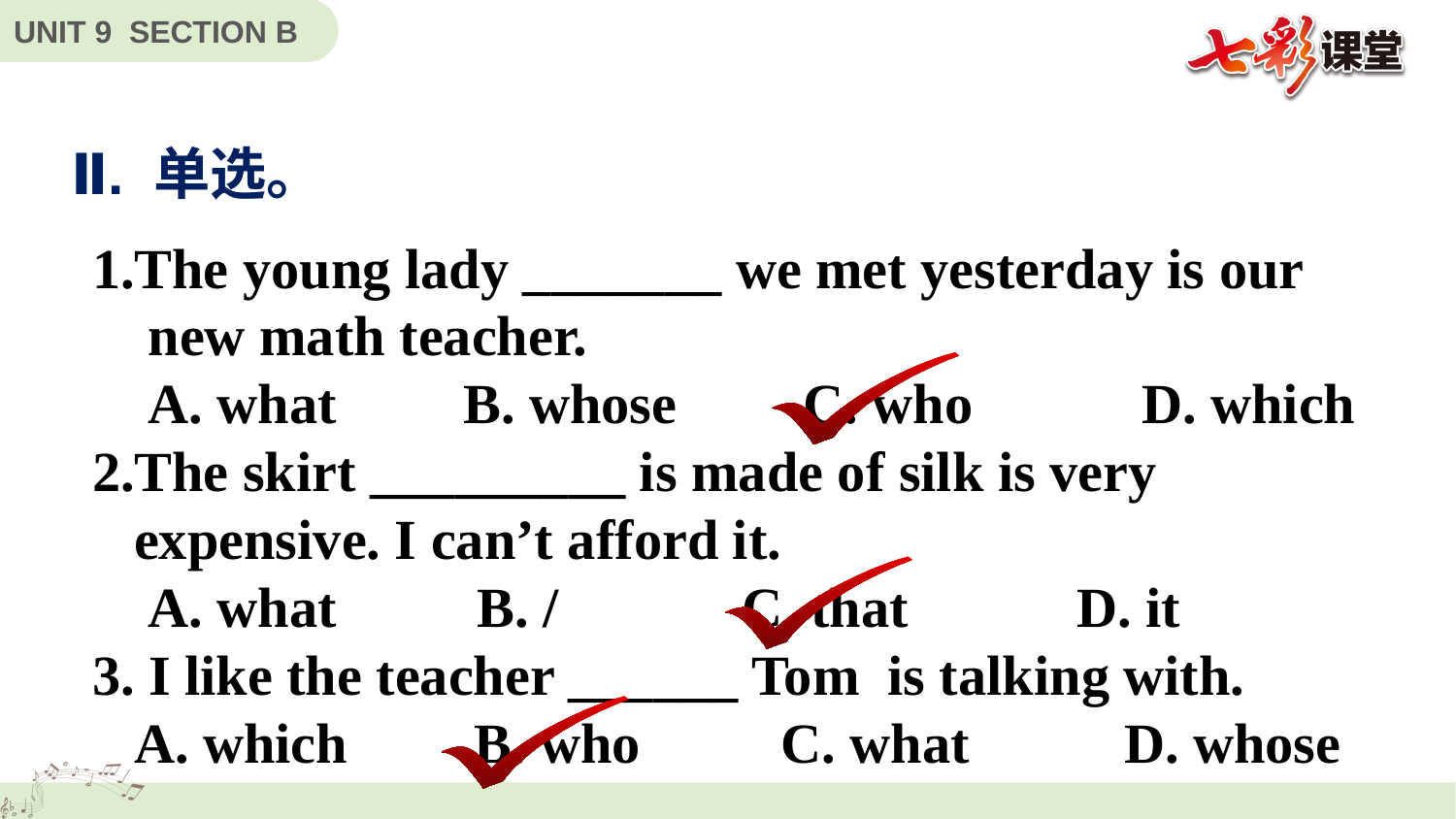

Ⅱ. 单选。
1.The young lady _______ we met yesterday is our
    new math teacher.
    A. what         B. whose         C. who            D. which
2.The skirt _________ is made of silk is very
   expensive. I can’t afford it.
    A. what          B. /             C. that            D. it
3. I like the teacher ______ Tom  is talking with.
   A. which         B. who          C. what           D. whose